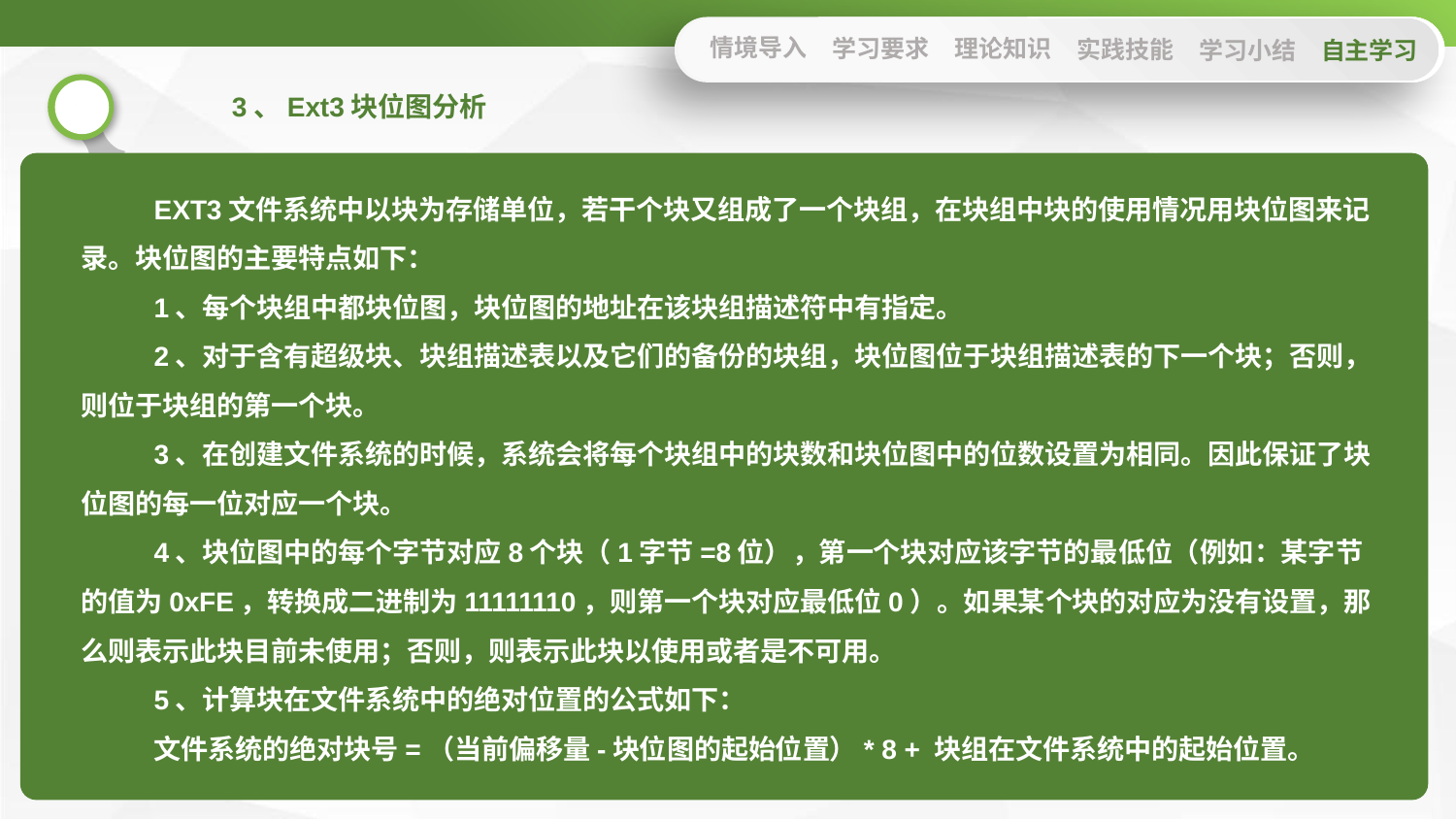

情境导入
学习要求
理论知识
实践技能
学习小结
自主学习
3、Ext3块位图分析
EXT3文件系统中以块为存储单位，若干个块又组成了一个块组，在块组中块的使用情况用块位图来记录。块位图的主要特点如下：
1、每个块组中都块位图，块位图的地址在该块组描述符中有指定。
2、对于含有超级块、块组描述表以及它们的备份的块组，块位图位于块组描述表的下一个块；否则，则位于块组的第一个块。
3、在创建文件系统的时候，系统会将每个块组中的块数和块位图中的位数设置为相同。因此保证了块位图的每一位对应一个块。
4、块位图中的每个字节对应8个块（1字节=8位），第一个块对应该字节的最低位（例如：某字节的值为0xFE，转换成二进制为11111110，则第一个块对应最低位0）。如果某个块的对应为没有设置，那么则表示此块目前未使用；否则，则表示此块以使用或者是不可用。
5、计算块在文件系统中的绝对位置的公式如下：
文件系统的绝对块号=（当前偏移量-块位图的起始位置）* 8 + 块组在文件系统中的起始位置。